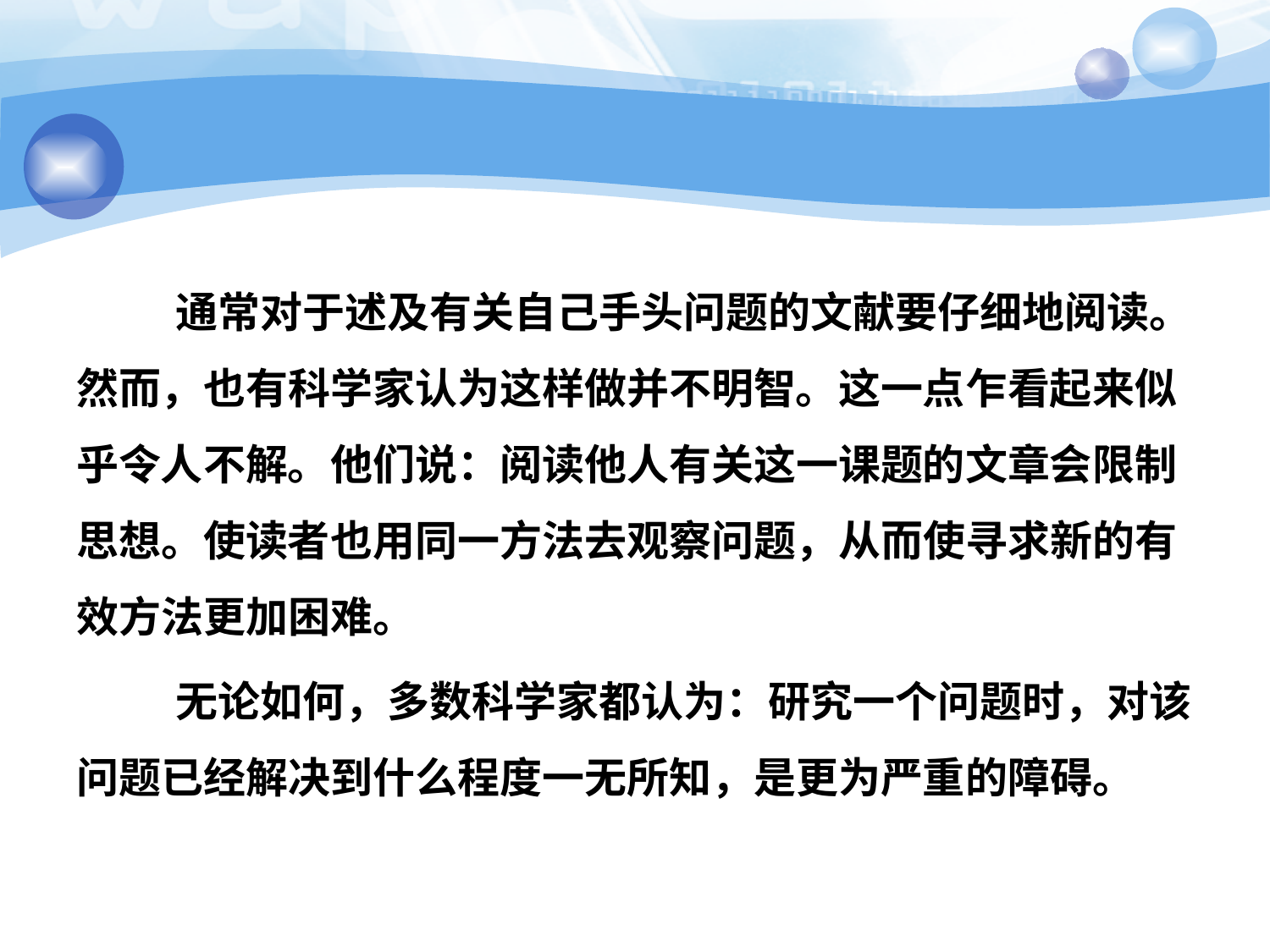

#
通常对于述及有关自己手头问题的文献要仔细地阅读。然而，也有科学家认为这样做并不明智。这一点乍看起来似乎令人不解。他们说：阅读他人有关这一课题的文章会限制思想。使读者也用同一方法去观察问题，从而使寻求新的有效方法更加困难。
无论如何，多数科学家都认为：研究一个问题时，对该问题已经解决到什么程度一无所知，是更为严重的障碍。